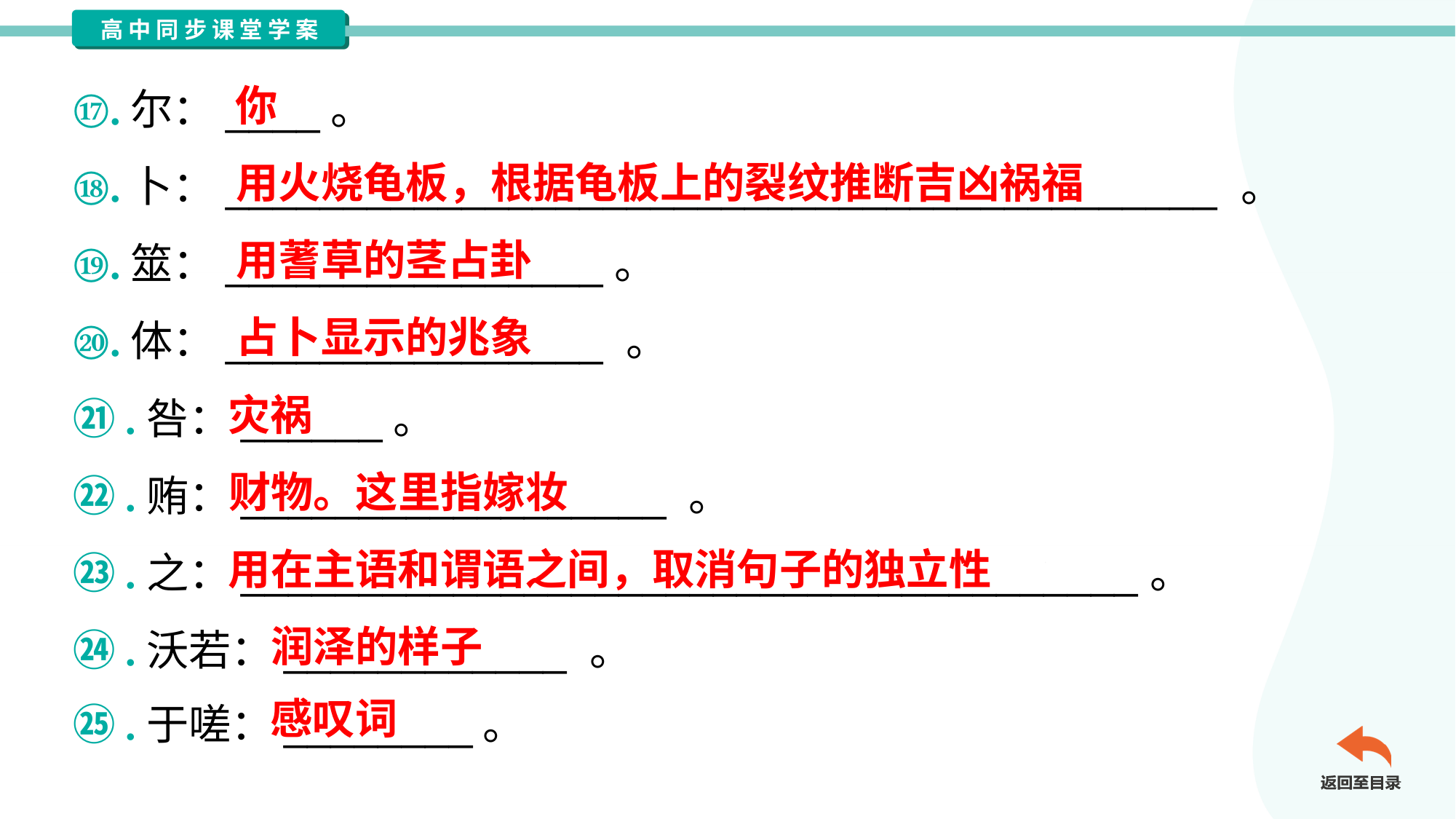

你
⑰.尔：____。
⑱.卜：__________________________________________ 。
⑲.筮：________________。
⑳.体：________________ 。
㉑.咎：______。
㉒.贿：__________________ 。
㉓.之：______________________________________。
㉔.沃若：____________ 。
㉕.于嗟：________。
用火烧龟板，根据龟板上的裂纹推断吉凶祸福
用蓍草的茎占卦
占卜显示的兆象
灾祸
财物。这里指嫁妆
用在主语和谓语之间，取消句子的独立性
润泽的样子
感叹词